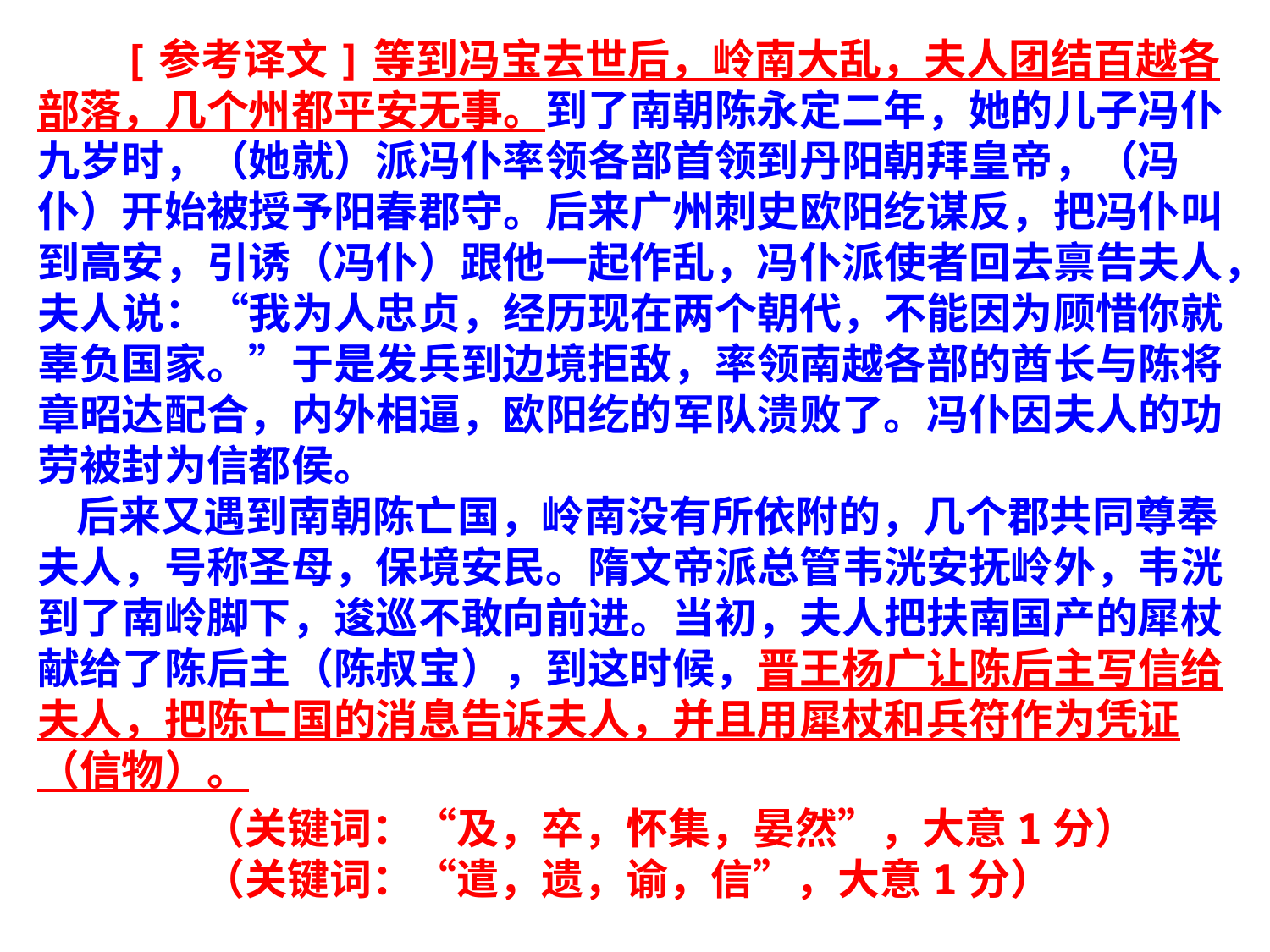

[参考译文]等到冯宝去世后，岭南大乱，夫人团结百越各部落，几个州都平安无事。到了南朝陈永定二年，她的儿子冯仆九岁时，（她就）派冯仆率领各部首领到丹阳朝拜皇帝，（冯仆）开始被授予阳春郡守。后来广州刺史欧阳纥谋反，把冯仆叫到高安，引诱（冯仆）跟他一起作乱，冯仆派使者回去禀告夫人，夫人说：“我为人忠贞，经历现在两个朝代，不能因为顾惜你就辜负国家。”于是发兵到边境拒敌，率领南越各部的酋长与陈将章昭达配合，内外相逼，欧阳纥的军队溃败了。冯仆因夫人的功劳被封为信都侯。
   后来又遇到南朝陈亡国，岭南没有所依附的，几个郡共同尊奉夫人，号称圣母，保境安民。隋文帝派总管韦洸安抚岭外，韦洸到了南岭脚下，逡巡不敢向前进。当初，夫人把扶南国产的犀杖献给了陈后主（陈叔宝），到这时候，晋王杨广让陈后主写信给夫人，把陈亡国的消息告诉夫人，并且用犀杖和兵符作为凭证（信物）。
（关键词：“及，卒，怀集，晏然”，大意1分）
（关键词：“遣，遗，谕，信”，大意1分）